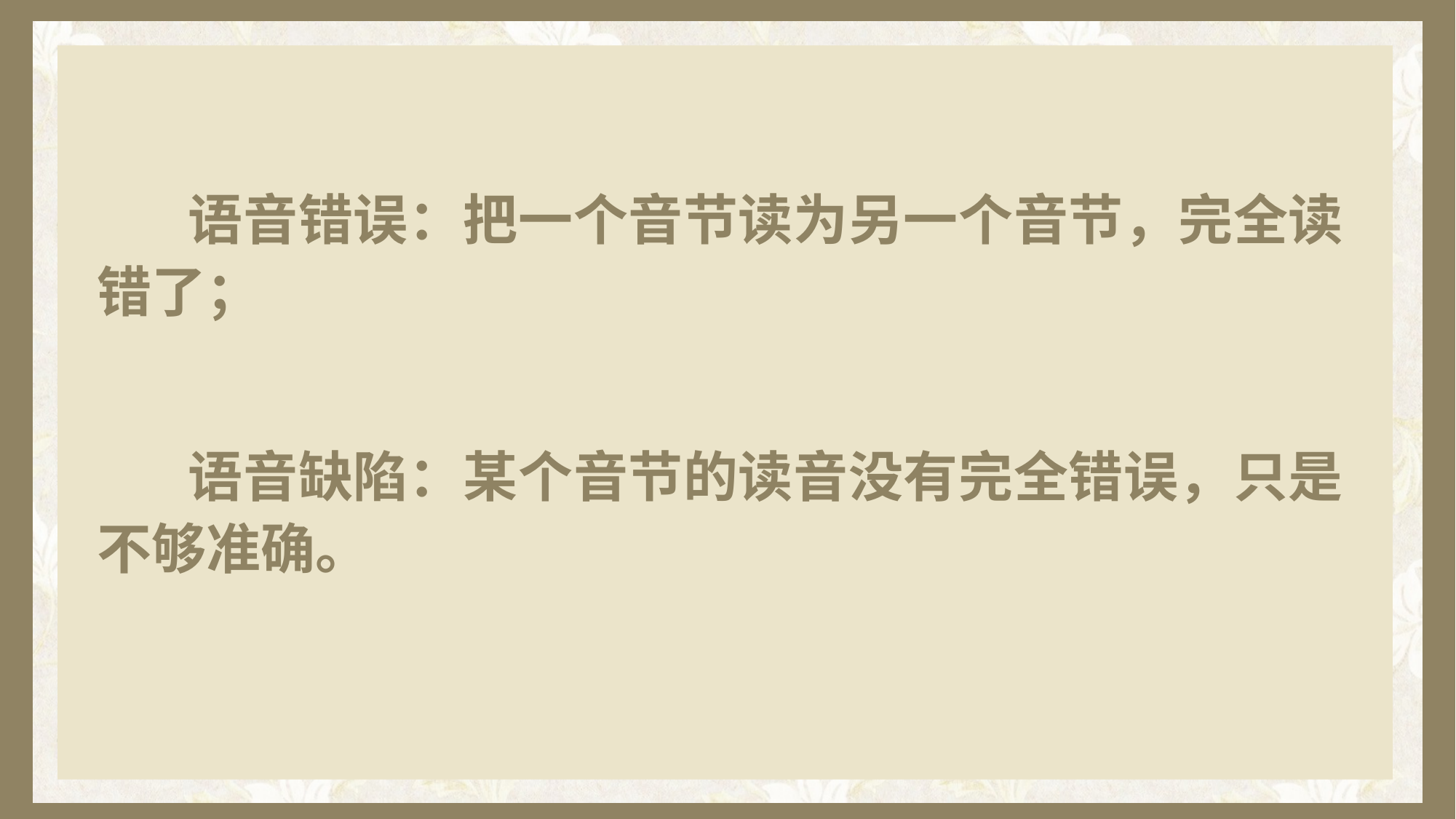

语音错误：把一个音节读为另一个音节，完全读错了；

      语音缺陷：某个音节的读音没有完全错误，只是不够准确。